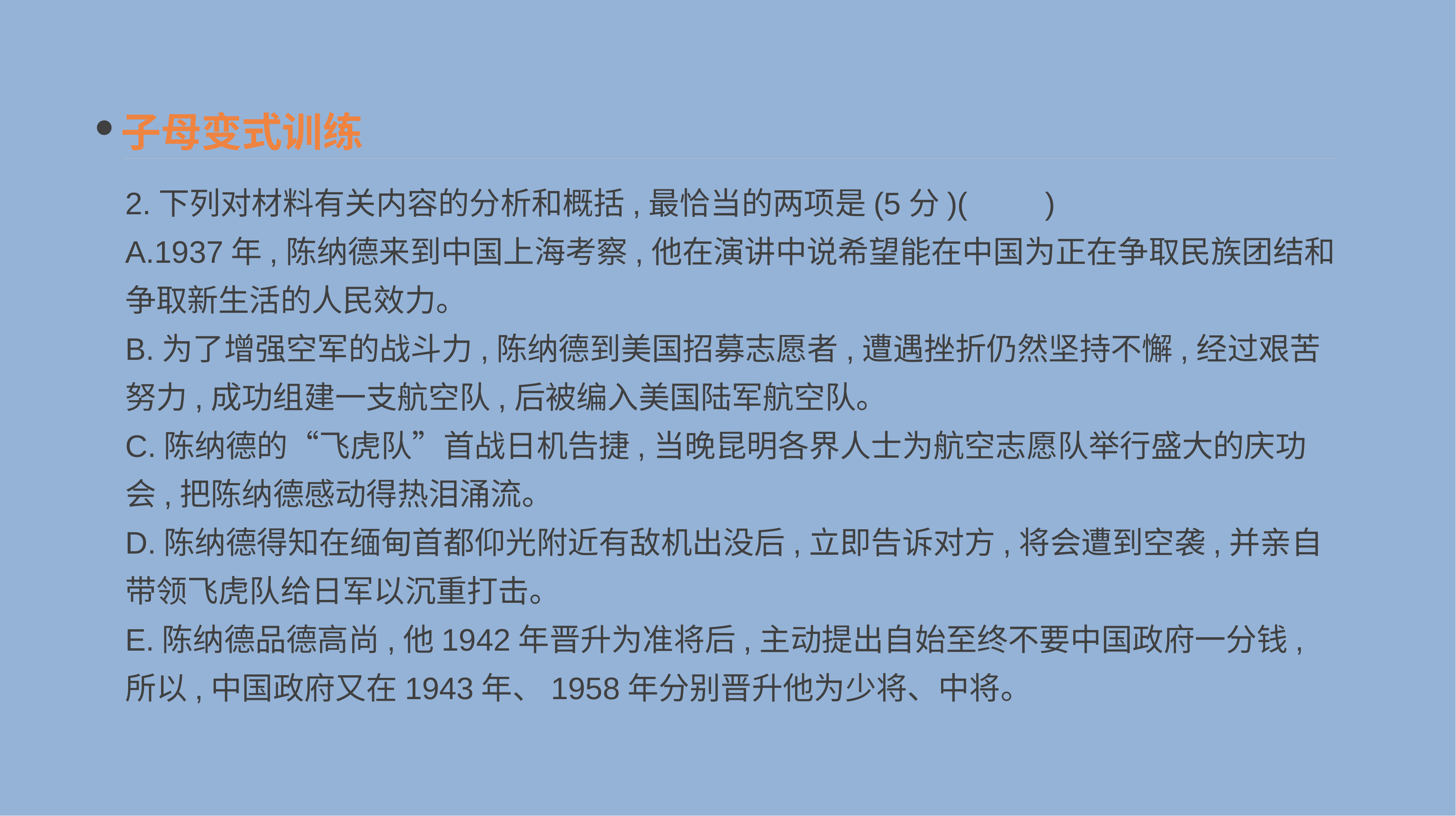

子母变式训练

2.下列对材料有关内容的分析和概括,最恰当的两项是(5分)(　　)
A.1937年,陈纳德来到中国上海考察,他在演讲中说希望能在中国为正在争取民族团结和争取新生活的人民效力。
B.为了增强空军的战斗力,陈纳德到美国招募志愿者,遭遇挫折仍然坚持不懈,经过艰苦努力,成功组建一支航空队,后被编入美国陆军航空队。
C.陈纳德的“飞虎队”首战日机告捷,当晚昆明各界人士为航空志愿队举行盛大的庆功会,把陈纳德感动得热泪涌流。
D.陈纳德得知在缅甸首都仰光附近有敌机出没后,立即告诉对方,将会遭到空袭,并亲自带领飞虎队给日军以沉重打击。
E.陈纳德品德高尚,他1942年晋升为准将后,主动提出自始至终不要中国政府一分钱,所以,中国政府又在1943年、1958年分别晋升他为少将、中将。